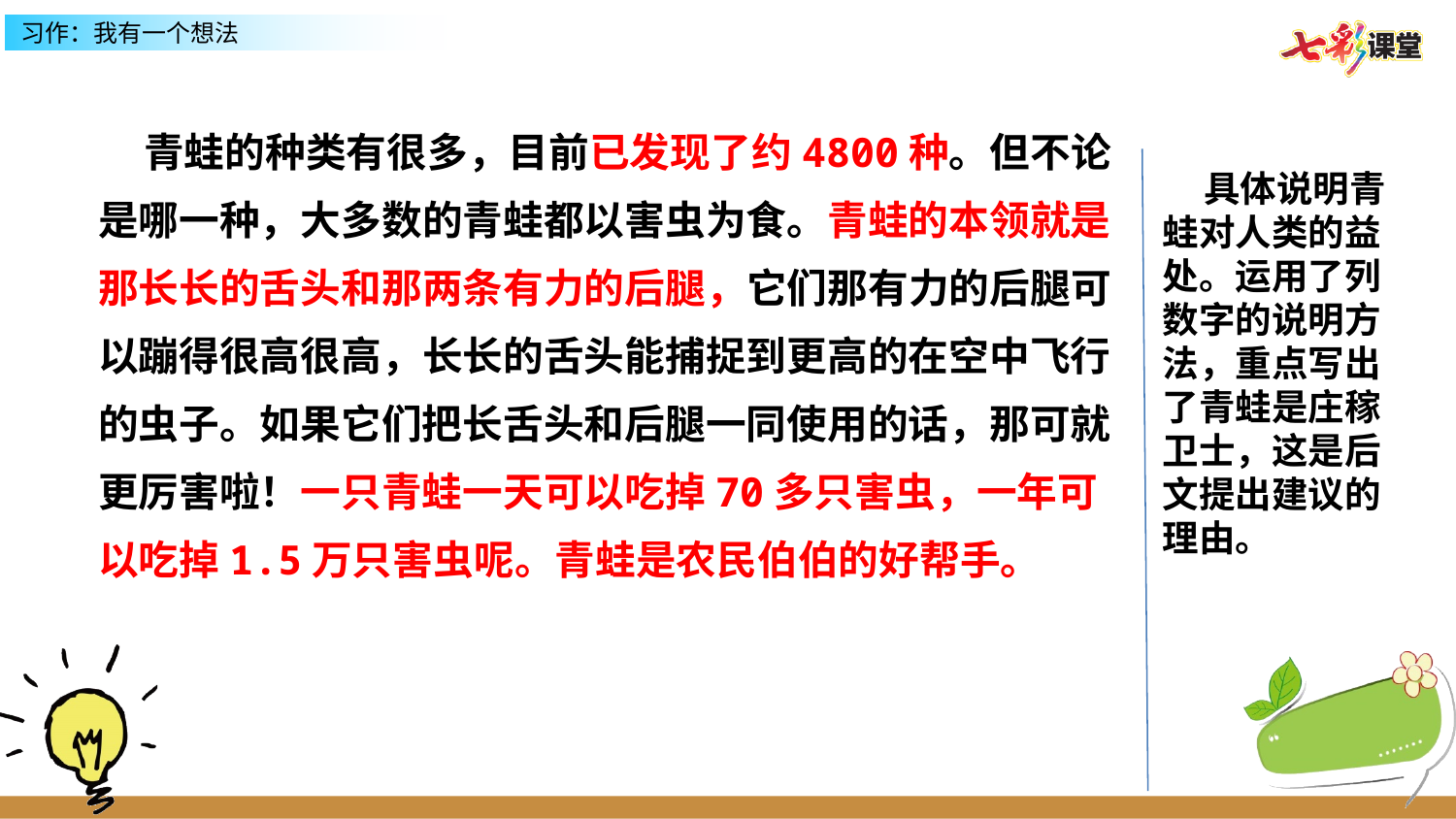

青蛙的种类有很多，目前已发现了约4800种。但不论是哪一种，大多数的青蛙都以害虫为食。青蛙的本领就是那长长的舌头和那两条有力的后腿，它们那有力的后腿可以蹦得很高很高，长长的舌头能捕捉到更高的在空中飞行的虫子。如果它们把长舌头和后腿一同使用的话，那可就更厉害啦！一只青蛙一天可以吃掉70多只害虫，一年可以吃掉1.5万只害虫呢。青蛙是农民伯伯的好帮手。
    具体说明青蛙对人类的益处。运用了列数字的说明方法，重点写出了青蛙是庄稼卫士，这是后文提出建议的理由。